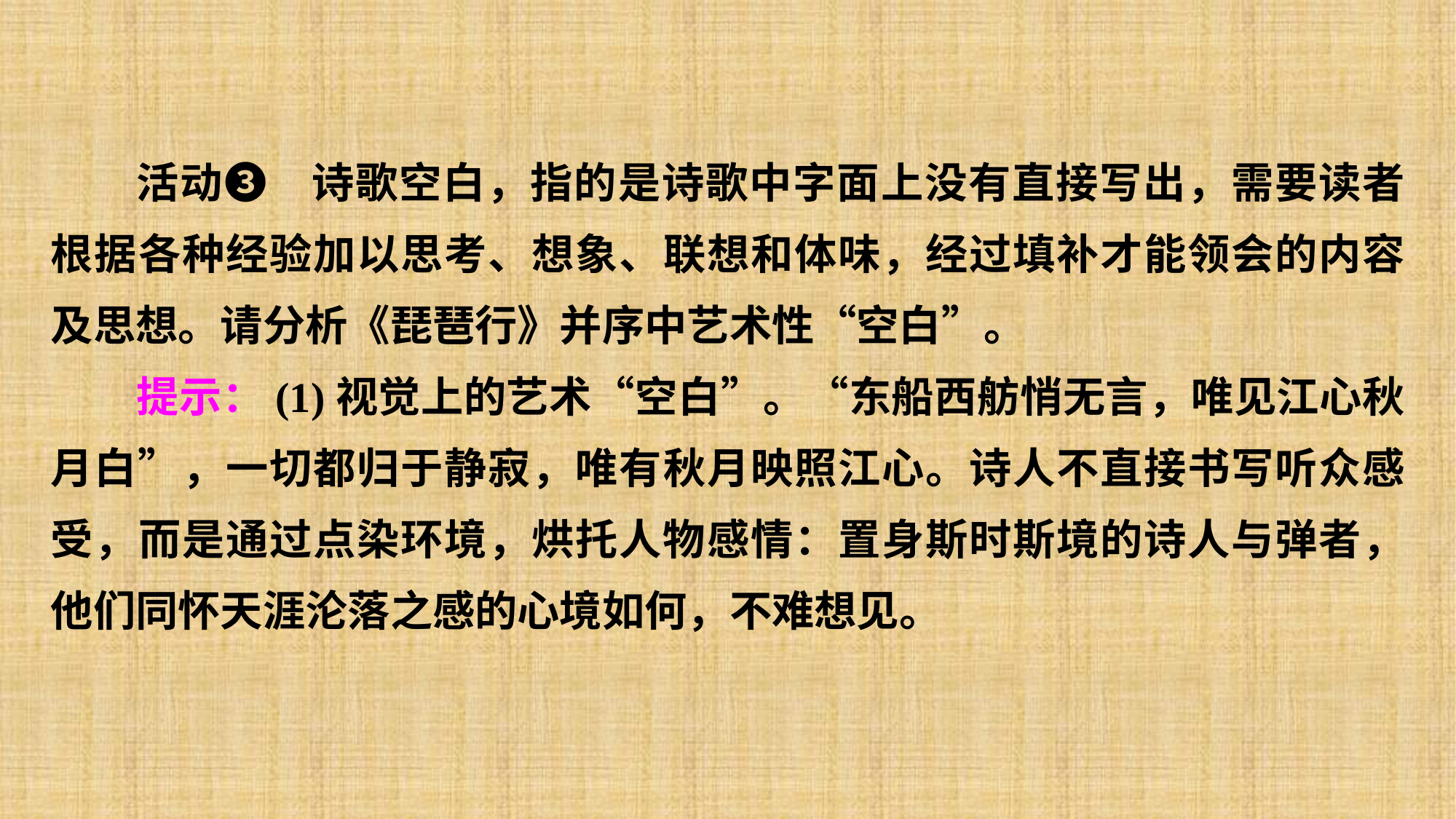

活动❸　诗歌空白，指的是诗歌中字面上没有直接写出，需要读者根据各种经验加以思考、想象、联想和体味，经过填补才能领会的内容及思想。请分析《琵琶行》并序中艺术性“空白”。
提示：(1)视觉上的艺术“空白”。“东船西舫悄无言，唯见江心秋月白”，一切都归于静寂，唯有秋月映照江心。诗人不直接书写听众感受，而是通过点染环境，烘托人物感情：置身斯时斯境的诗人与弹者，他们同怀天涯沦落之感的心境如何，不难想见。